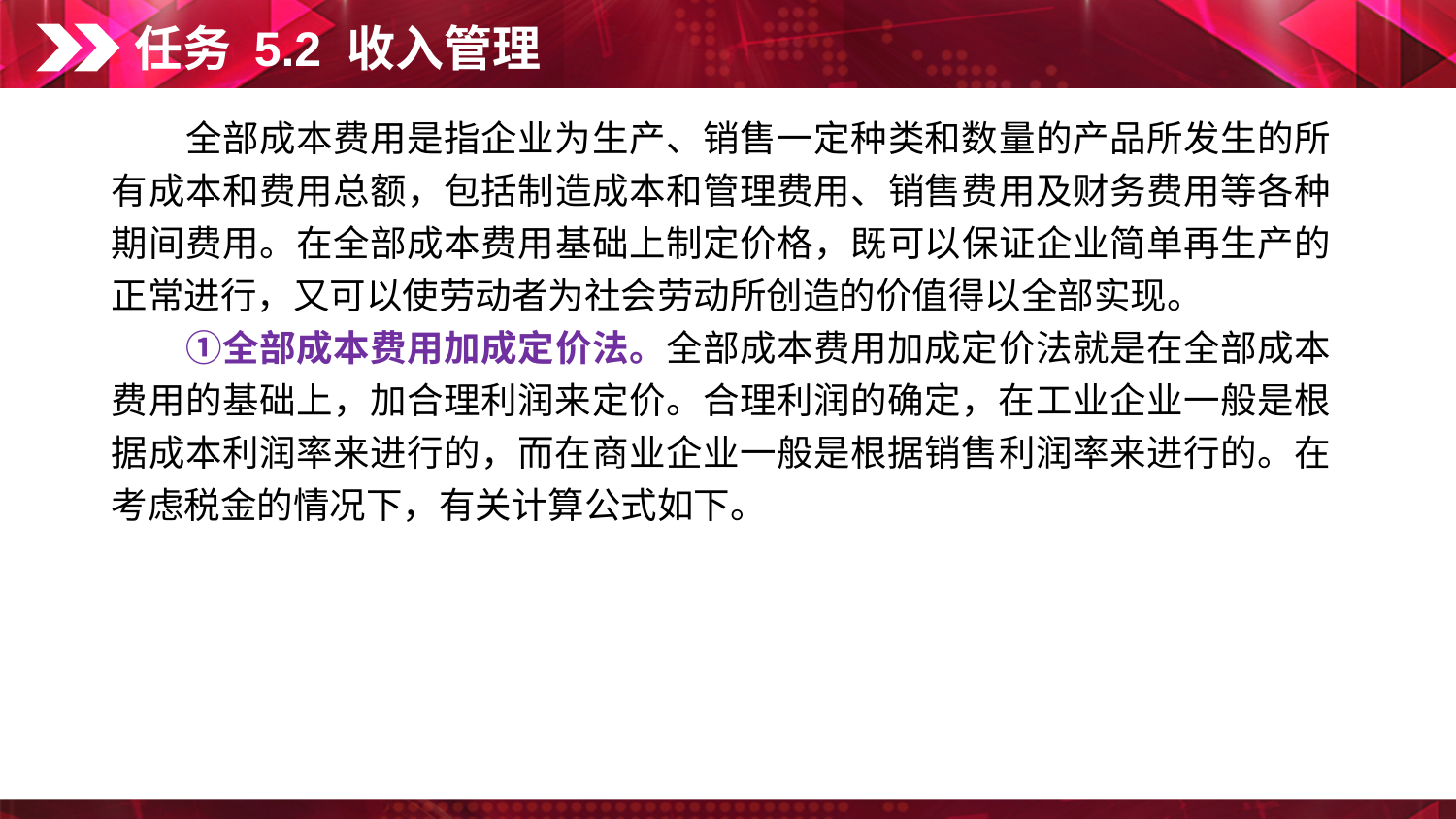

任务 5.2 收入管理

　　全部成本费用是指企业为生产、销售一定种类和数量的产品所发生的所有成本和费用总额，包括制造成本和管理费用、销售费用及财务费用等各种期间费用。在全部成本费用基础上制定价格，既可以保证企业简单再生产的正常进行，又可以使劳动者为社会劳动所创造的价值得以全部实现。
　　①全部成本费用加成定价法。全部成本费用加成定价法就是在全部成本费用的基础上，加合理利润来定价。合理利润的确定，在工业企业一般是根据成本利润率来进行的，而在商业企业一般是根据销售利润率来进行的。在考虑税金的情况下，有关计算公式如下。